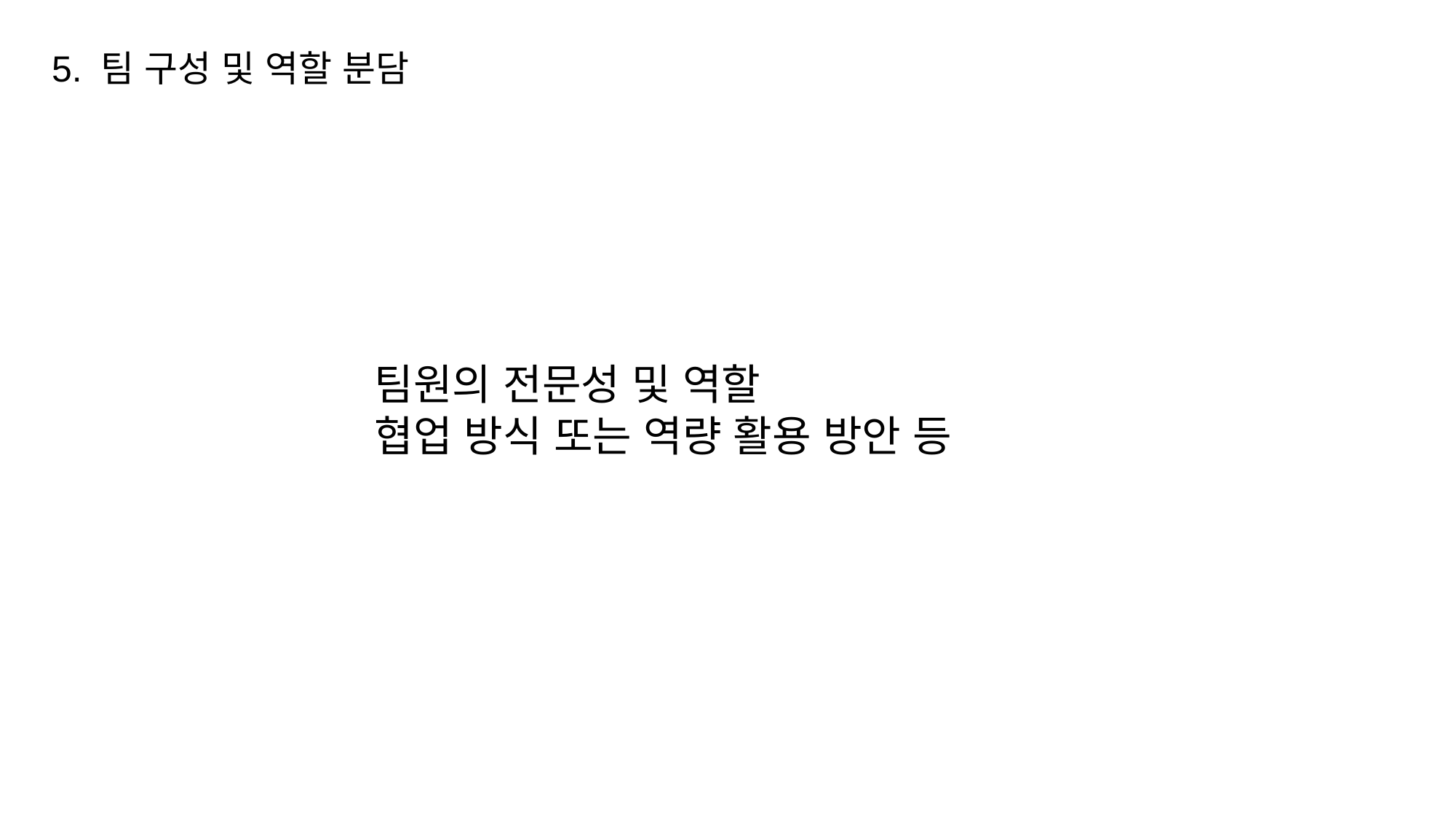

5. 팀 구성 및 역할 분담
팀원의 전문성 및 역할
협업 방식 또는 역량 활용 방안 등